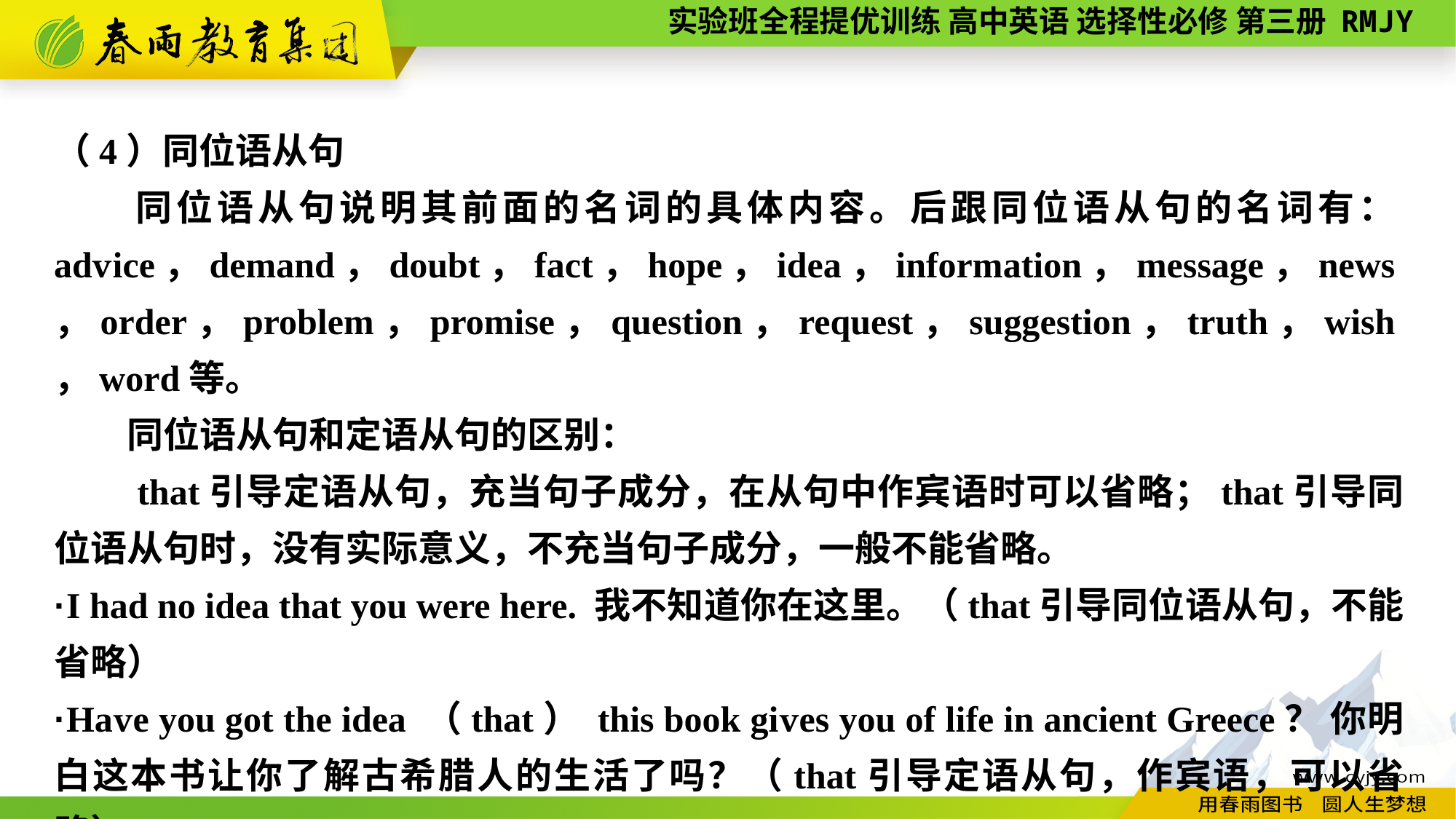

（4）同位语从句
　　同位语从句说明其前面的名词的具体内容。后跟同位语从句的名词有：advice，demand，doubt，fact，hope，idea，information，message，news，order，problem，promise，question，request，suggestion，truth，wish，word等。
　　同位语从句和定语从句的区别：
　　that引导定语从句，充当句子成分，在从句中作宾语时可以省略；that引导同位语从句时，没有实际意义，不充当句子成分，一般不能省略。
·I had no idea that you were here. 我不知道你在这里。（that引导同位语从句，不能省略）
·Have you got the idea （that） this book gives you of life in ancient Greece？ 你明白这本书让你了解古希腊人的生活了吗？（that引导定语从句，作宾语，可以省略）